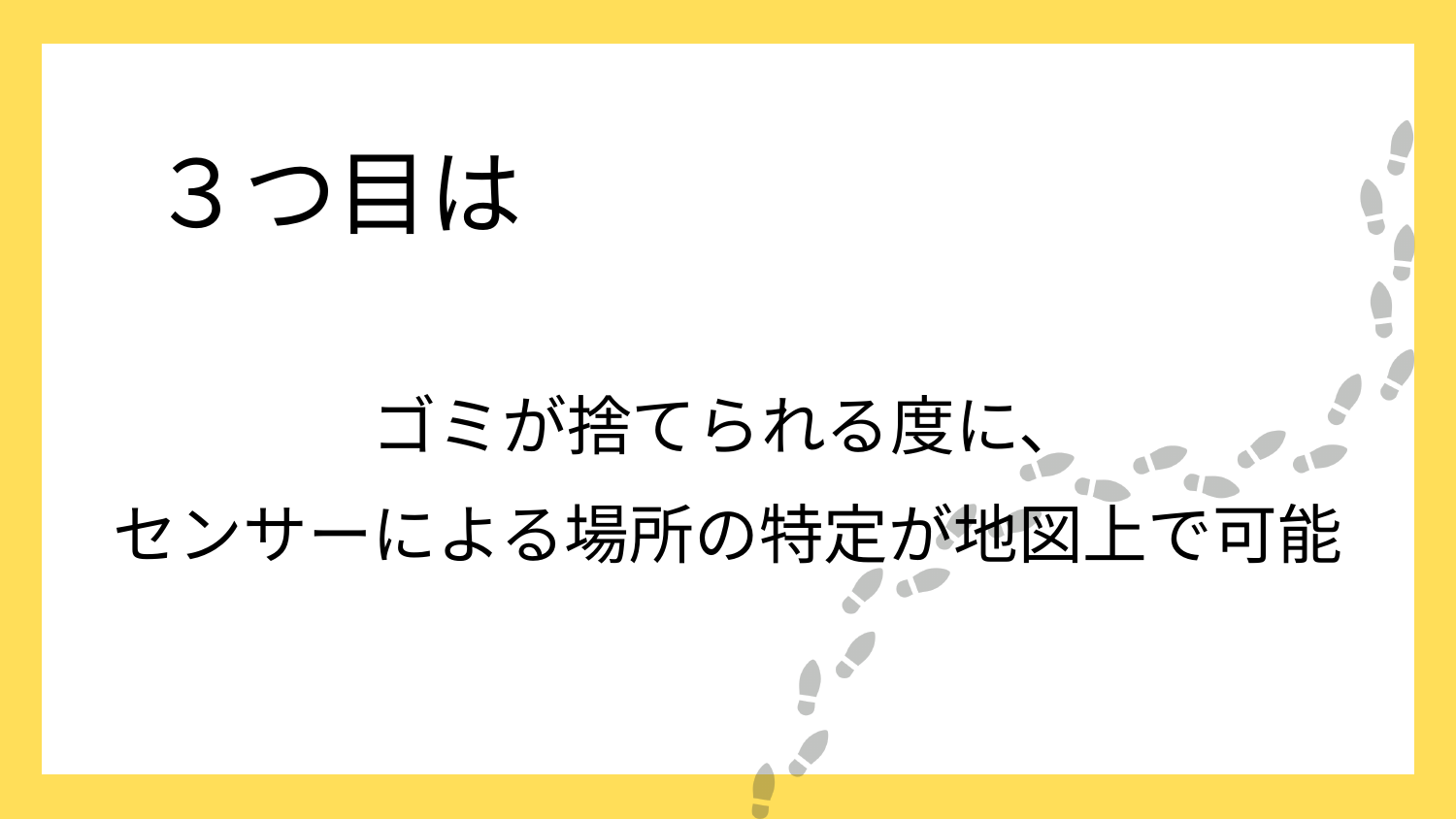

３つ目は

ゴミが捨てられる度に、
センサーによる場所の特定が地図上で可能